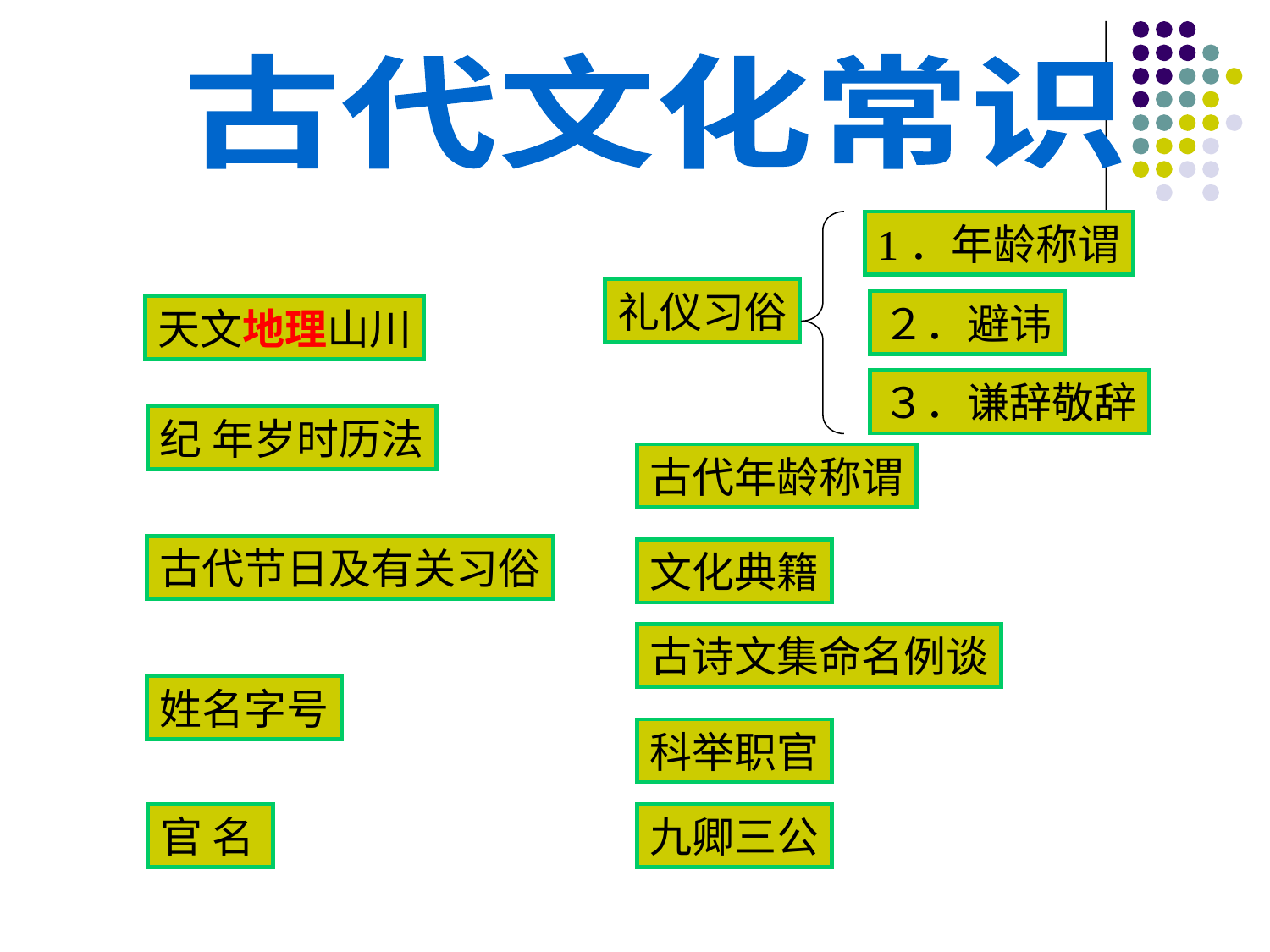

古代文化常识

1．年龄称谓
礼仪习俗
２．避讳
天文地理山川
３．谦辞敬辞
纪 年岁时历法
古代年龄称谓
古代节日及有关习俗
文化典籍
古诗文集命名例谈
姓名字号
科举职官
官 名
九卿三公